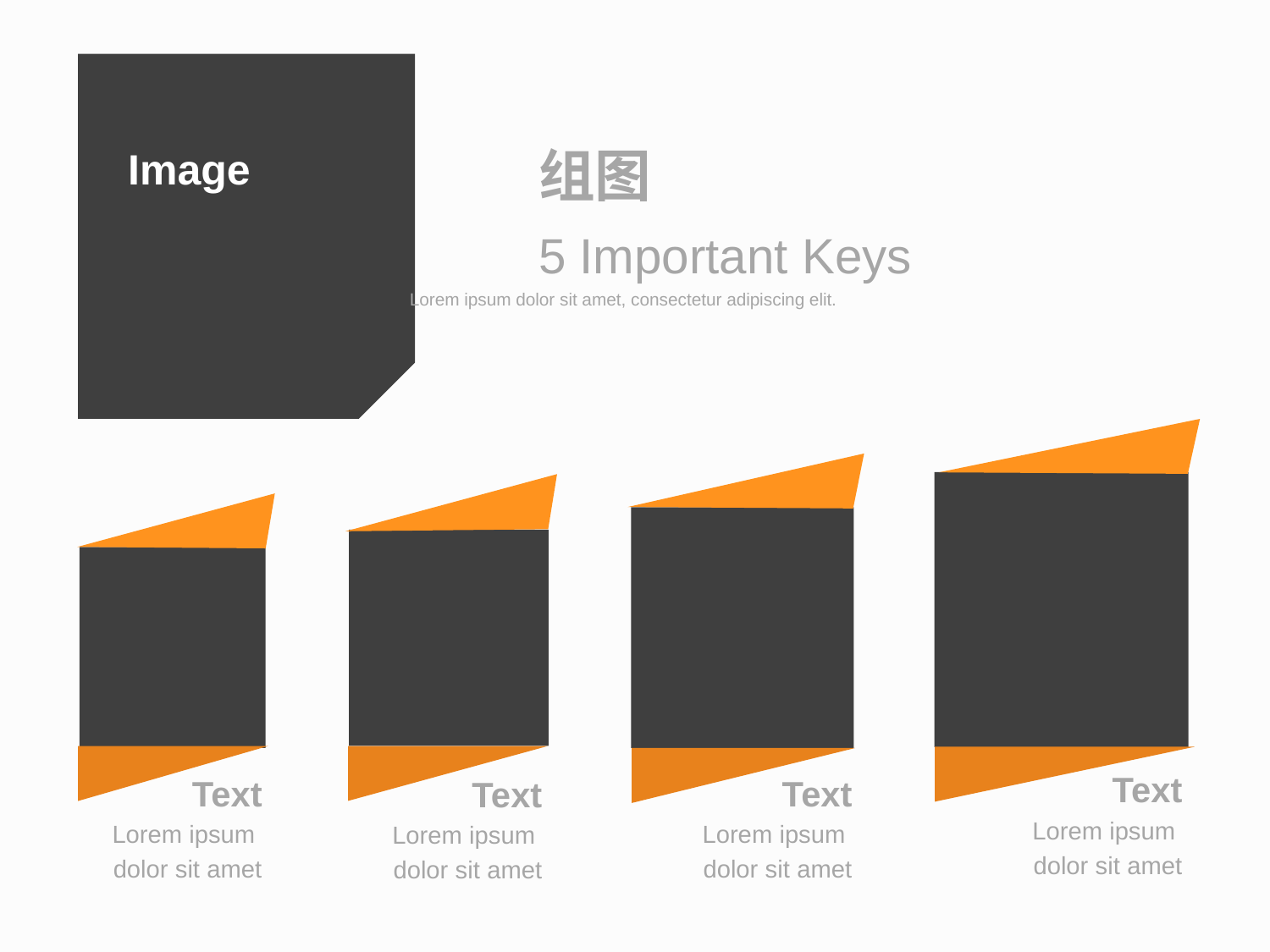

Image
组图
5 Important Keys
Lorem ipsum dolor sit amet, consectetur adipiscing elit.

Text
Lorem ipsum
dolor sit amet
Text
Lorem ipsum
dolor sit amet
Text
Lorem ipsum
dolor sit amet
Text
Lorem ipsum
dolor sit amet